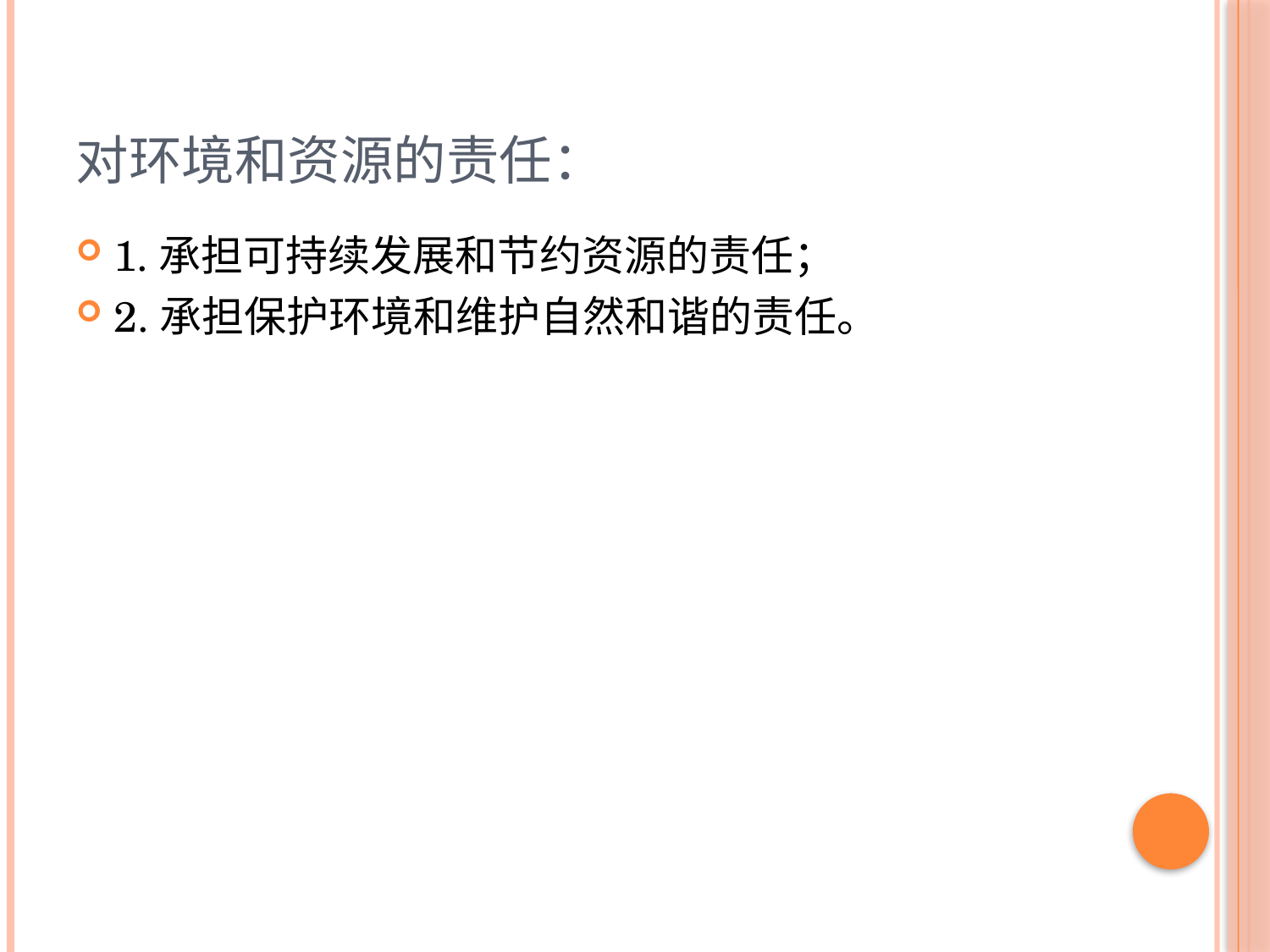

# 对环境和资源的责任：
1.承担可持续发展和节约资源的责任；
2.承担保护环境和维护自然和谐的责任。